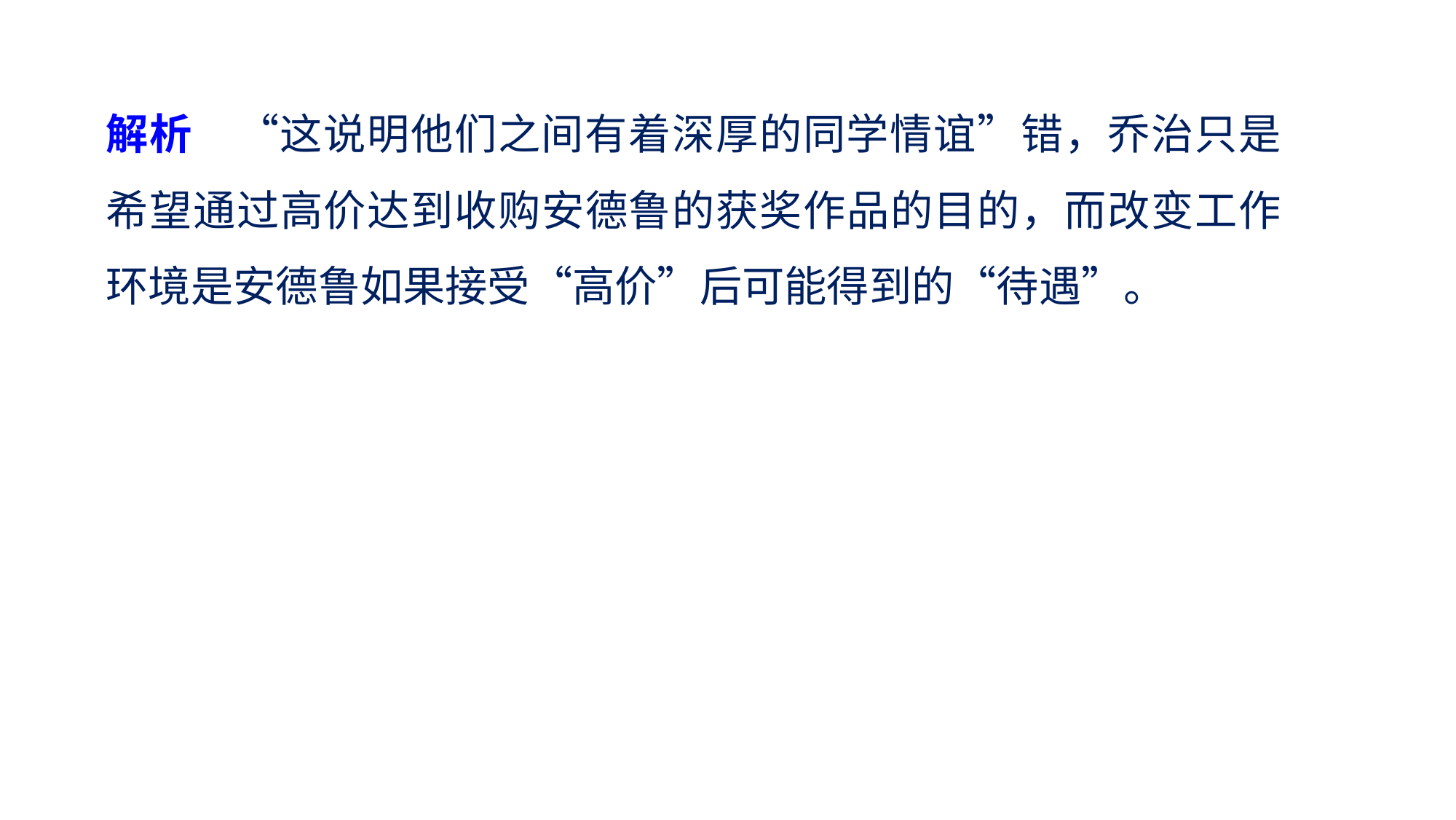

解析　“这说明他们之间有着深厚的同学情谊”错，乔治只是希望通过高价达到收购安德鲁的获奖作品的目的，而改变工作环境是安德鲁如果接受“高价”后可能得到的“待遇”。